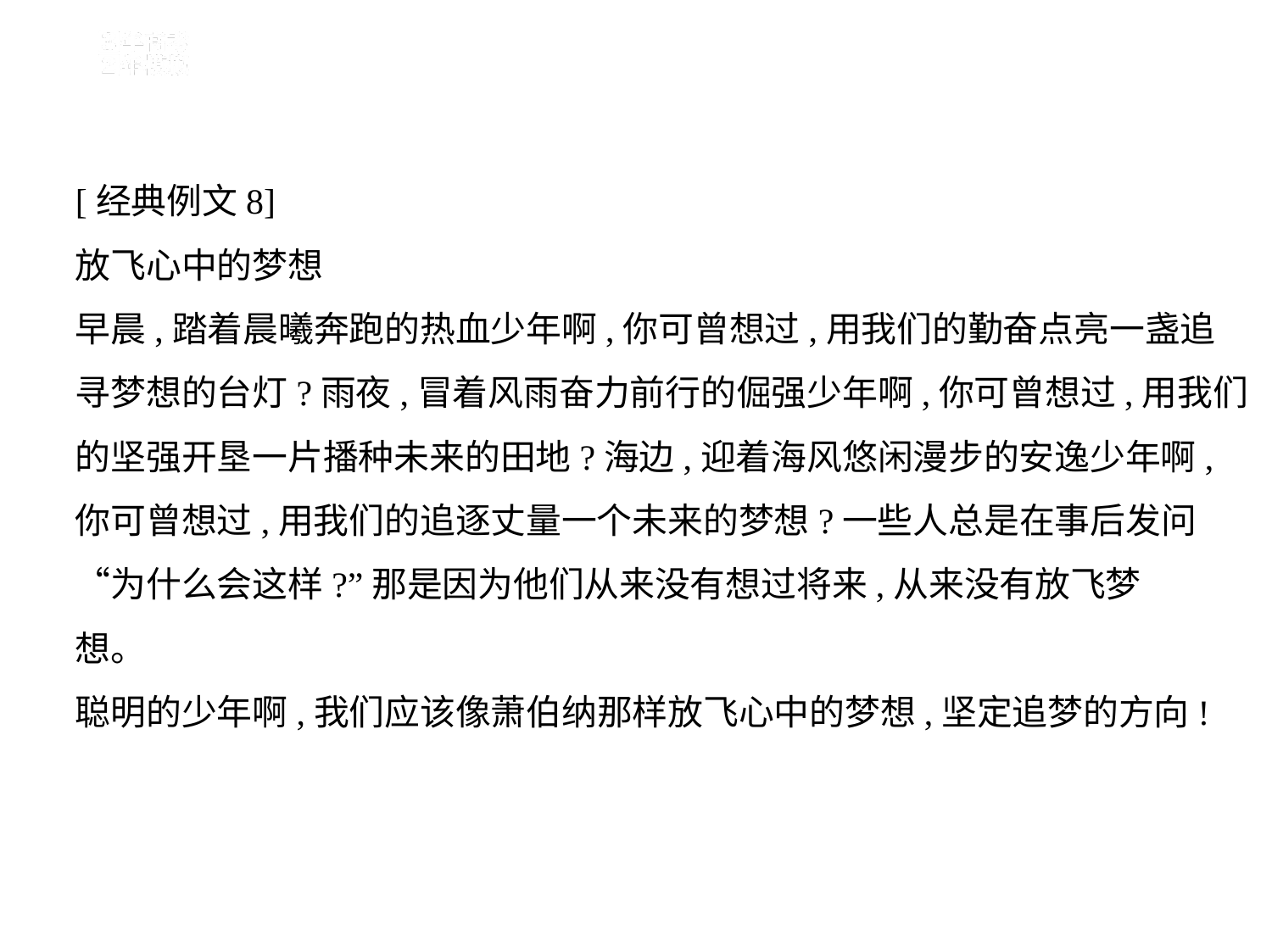

[经典例文8]
放飞心中的梦想
早晨,踏着晨曦奔跑的热血少年啊,你可曾想过,用我们的勤奋点亮一盏追
寻梦想的台灯?雨夜,冒着风雨奋力前行的倔强少年啊,你可曾想过,用我们
的坚强开垦一片播种未来的田地?海边,迎着海风悠闲漫步的安逸少年啊,
你可曾想过,用我们的追逐丈量一个未来的梦想?一些人总是在事后发问
“为什么会这样?”那是因为他们从来没有想过将来,从来没有放飞梦
想。
聪明的少年啊,我们应该像萧伯纳那样放飞心中的梦想,坚定追梦的方向!